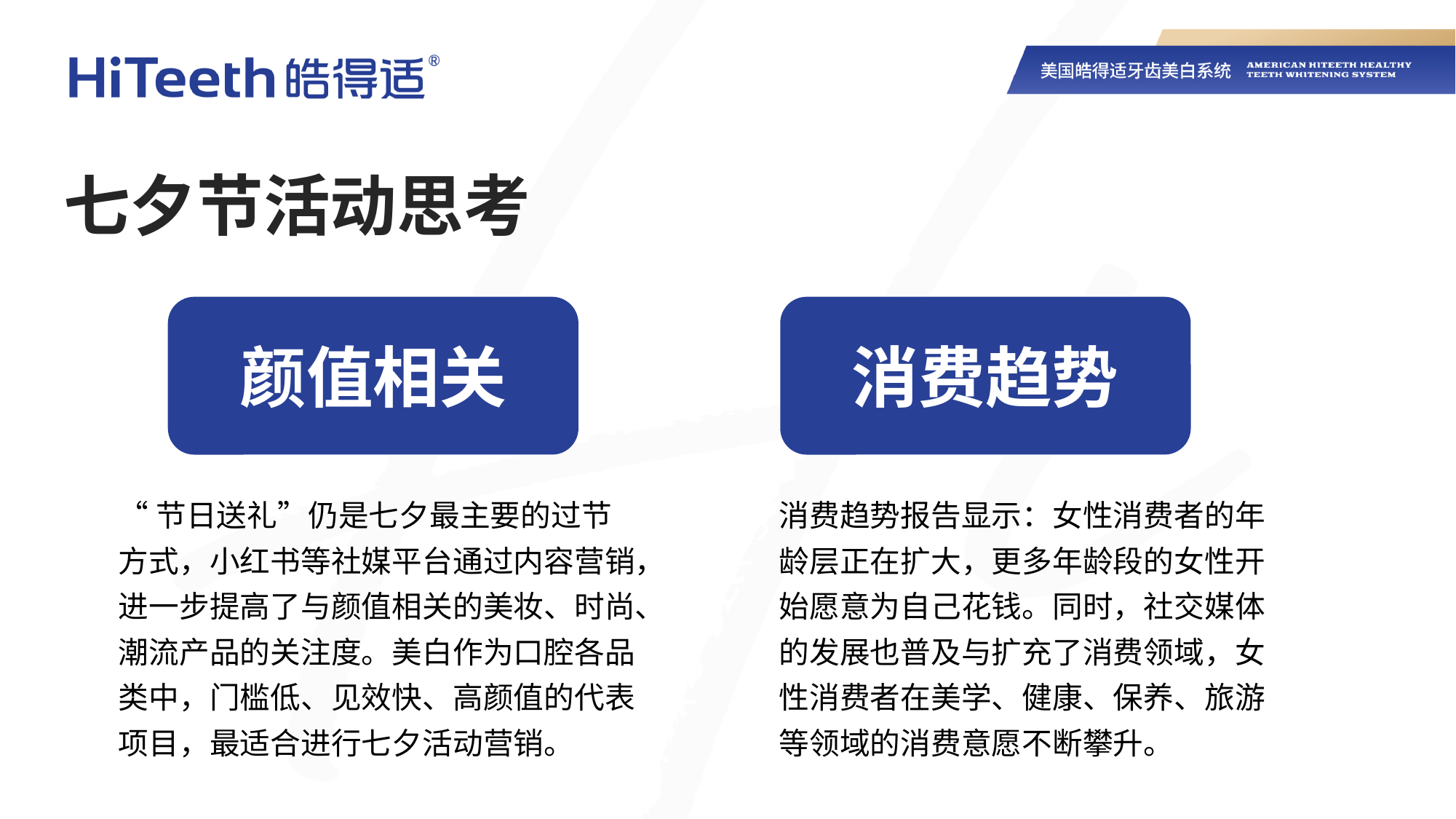

七夕节活动思考
颜值相关
消费趋势
消费趋势报告显示：女性消费者的年龄层正在扩大，更多年龄段的女性开始愿意为自己花钱。同时，社交媒体的发展也普及与扩充了消费领域，女性消费者在美学、健康、保养、旅游等领域的消费意愿不断攀升。
“节日送礼”仍是七夕最主要的过节方式，小红书等社媒平台通过内容营销，进一步提高了与颜值相关的美妆、时尚、潮流产品的关注度。美白作为口腔各品类中，门槛低、见效快、高颜值的代表项目，最适合进行七夕活动营销。